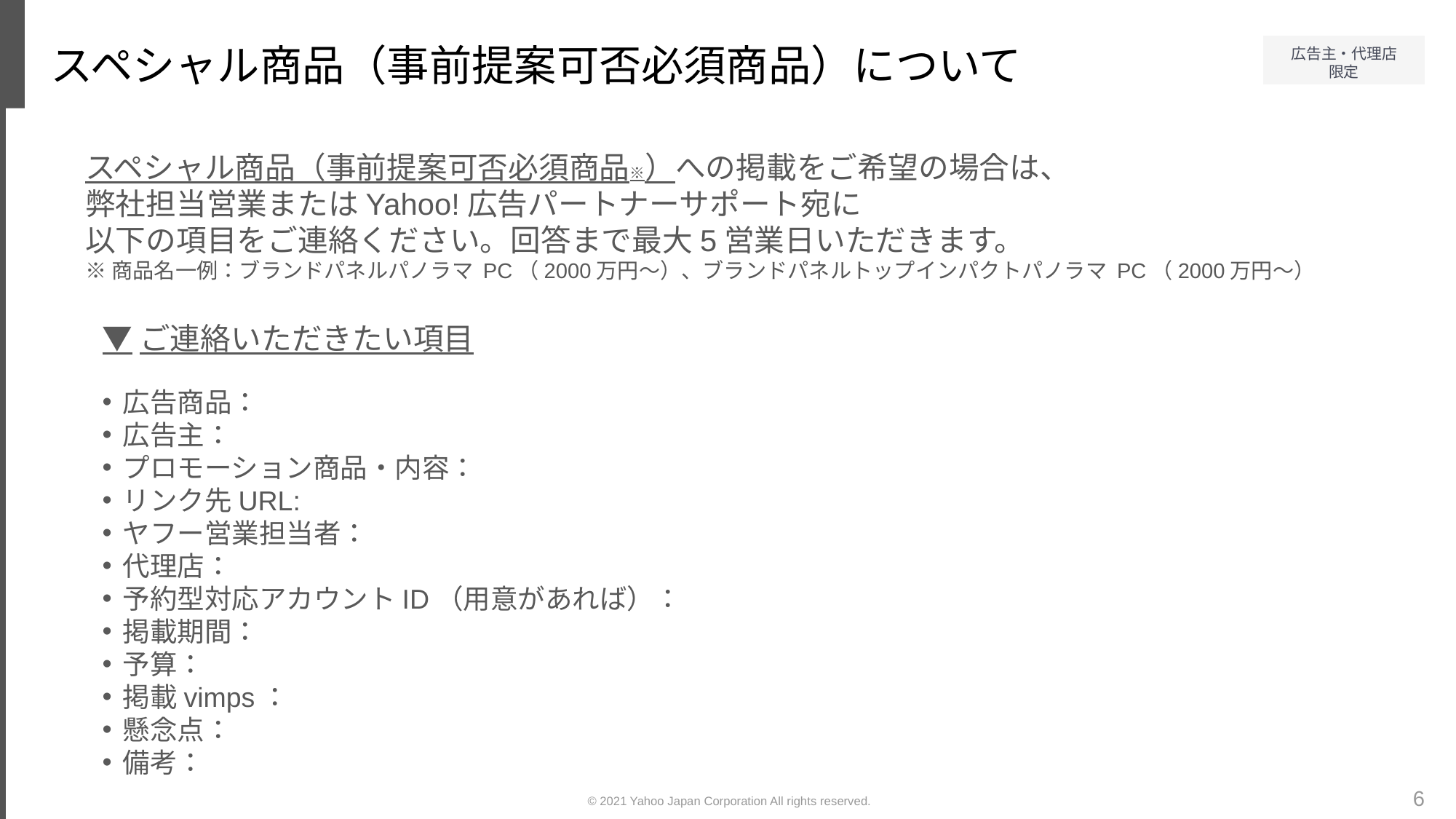

スペシャル商品（事前提案可否必須商品）について
スペシャル商品（事前提案可否必須商品※）への掲載をご希望の場合は、
弊社担当営業またはYahoo!広告パートナーサポート宛に
以下の項目をご連絡ください。回答まで最大5営業日いただきます。
※商品名一例：ブランドパネルパノラマ PC（2000万円～）、ブランドパネルトップインパクトパノラマ PC（2000万円～）
▼ご連絡いただきたい項目

広告商品：
広告主：
プロモーション商品・内容：
リンク先URL:
ヤフー営業担当者：
代理店：
予約型対応アカウントID（用意があれば）：
掲載期間：
予算：
掲載vimps：
懸念点：
備考：
6